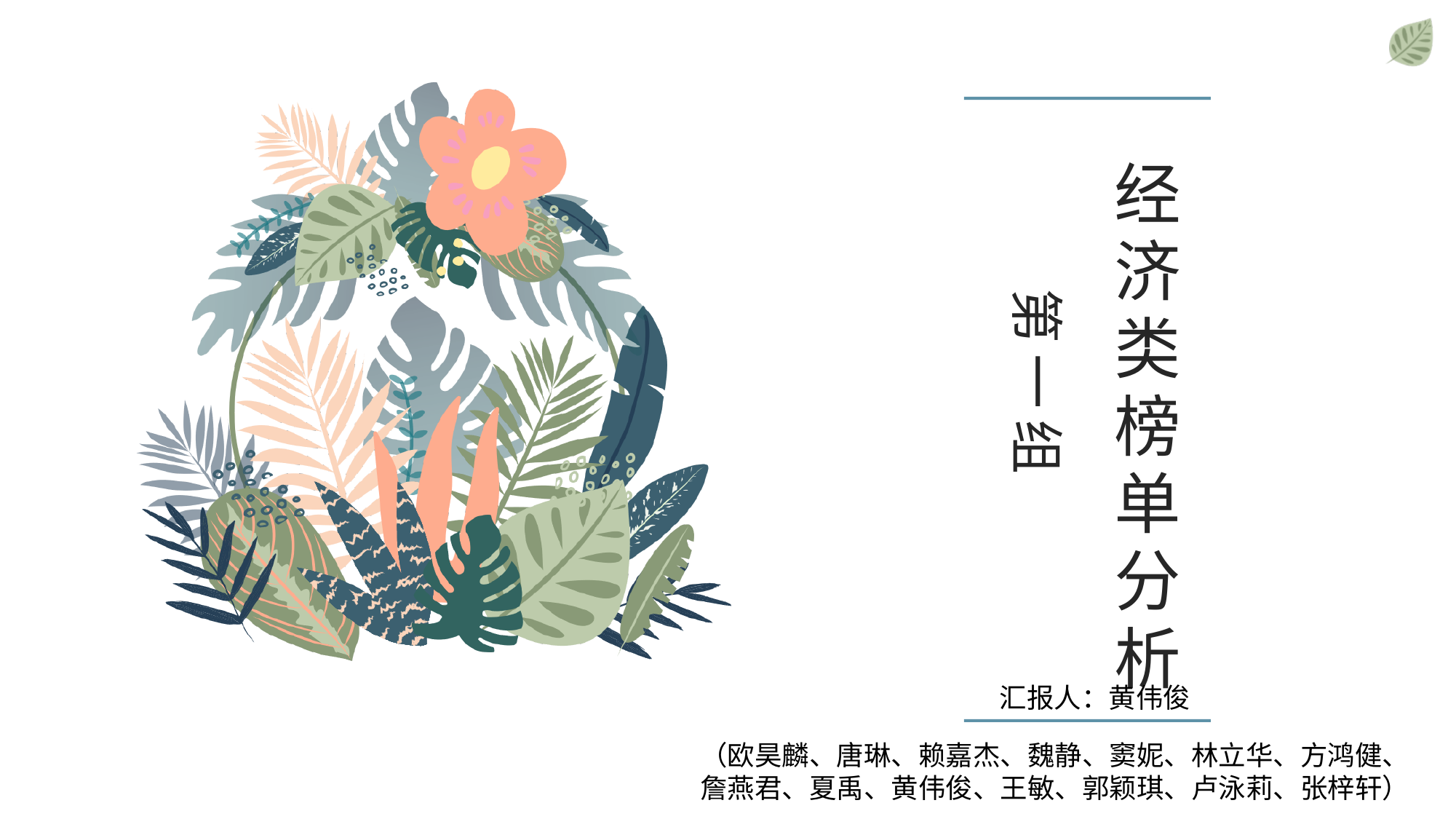

# 经济类榜单分析
第一组
汇报人：黄伟俊
（欧昊麟、唐琳、赖嘉杰、魏静、窦妮、林立华、方鸿健、詹燕君、夏禹、黄伟俊、王敏、郭颖琪、卢泳莉、张梓轩）